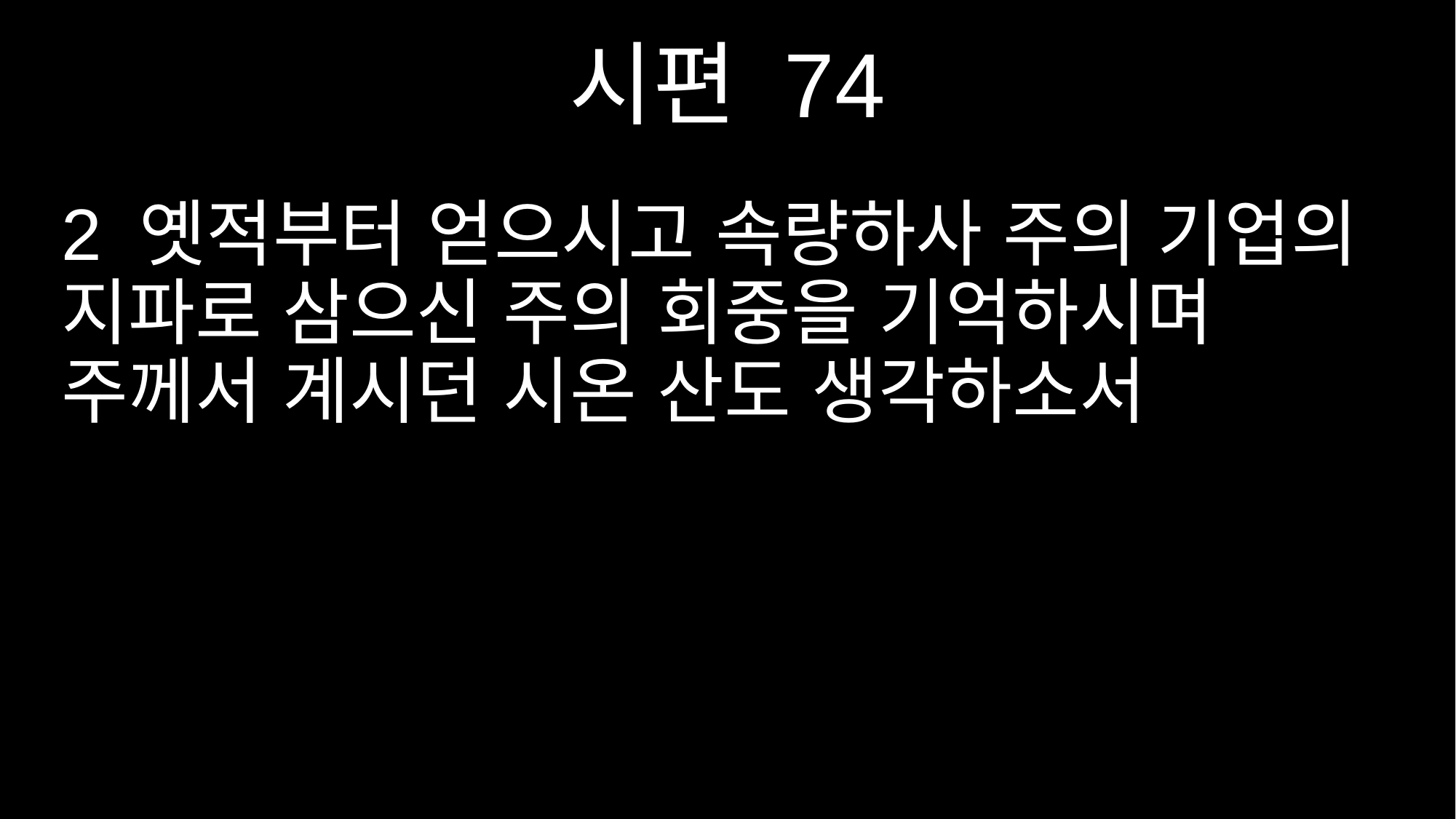

시편 74
2 옛적부터 얻으시고 속량하사 주의 기업의 지파로 삼으신 주의 회중을 기억하시며 주께서 계시던 시온 산도 생각하소서